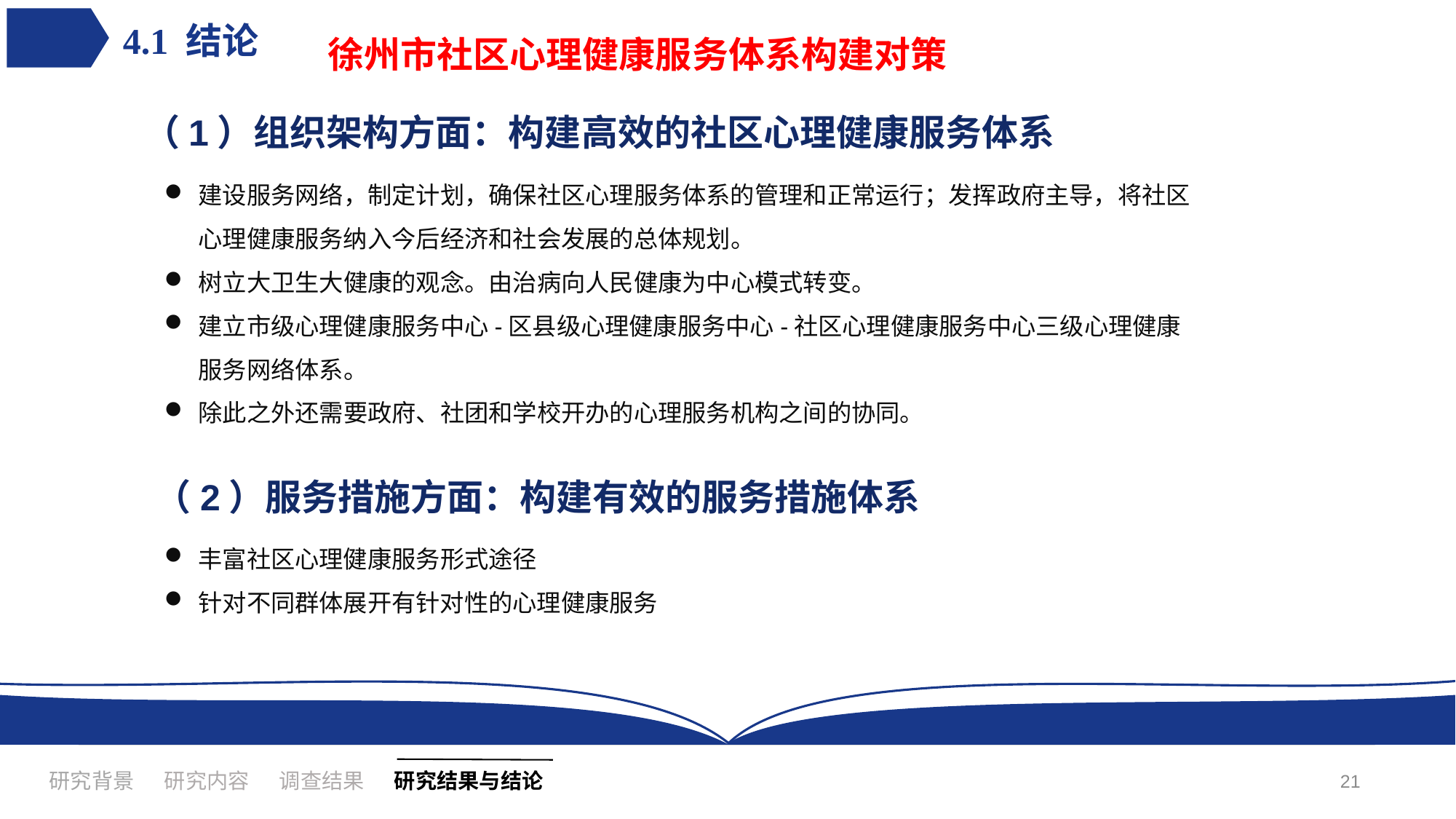

4.1 结论
徐州市社区心理健康服务体系构建对策
（1）组织架构方面：构建高效的社区心理健康服务体系
建设服务网络，制定计划，确保社区心理服务体系的管理和正常运行；发挥政府主导，将社区心理健康服务纳入今后经济和社会发展的总体规划。
树立大卫生大健康的观念。由治病向人民健康为中心模式转变。
建立市级心理健康服务中心-区县级心理健康服务中心-社区心理健康服务中心三级心理健康服务网络体系。
除此之外还需要政府、社团和学校开办的心理服务机构之间的协同。
（2）服务措施方面：构建有效的服务措施体系
丰富社区心理健康服务形式途径
针对不同群体展开有针对性的心理健康服务

21
研究内容
调查结果
研究背景
研究结果与结论